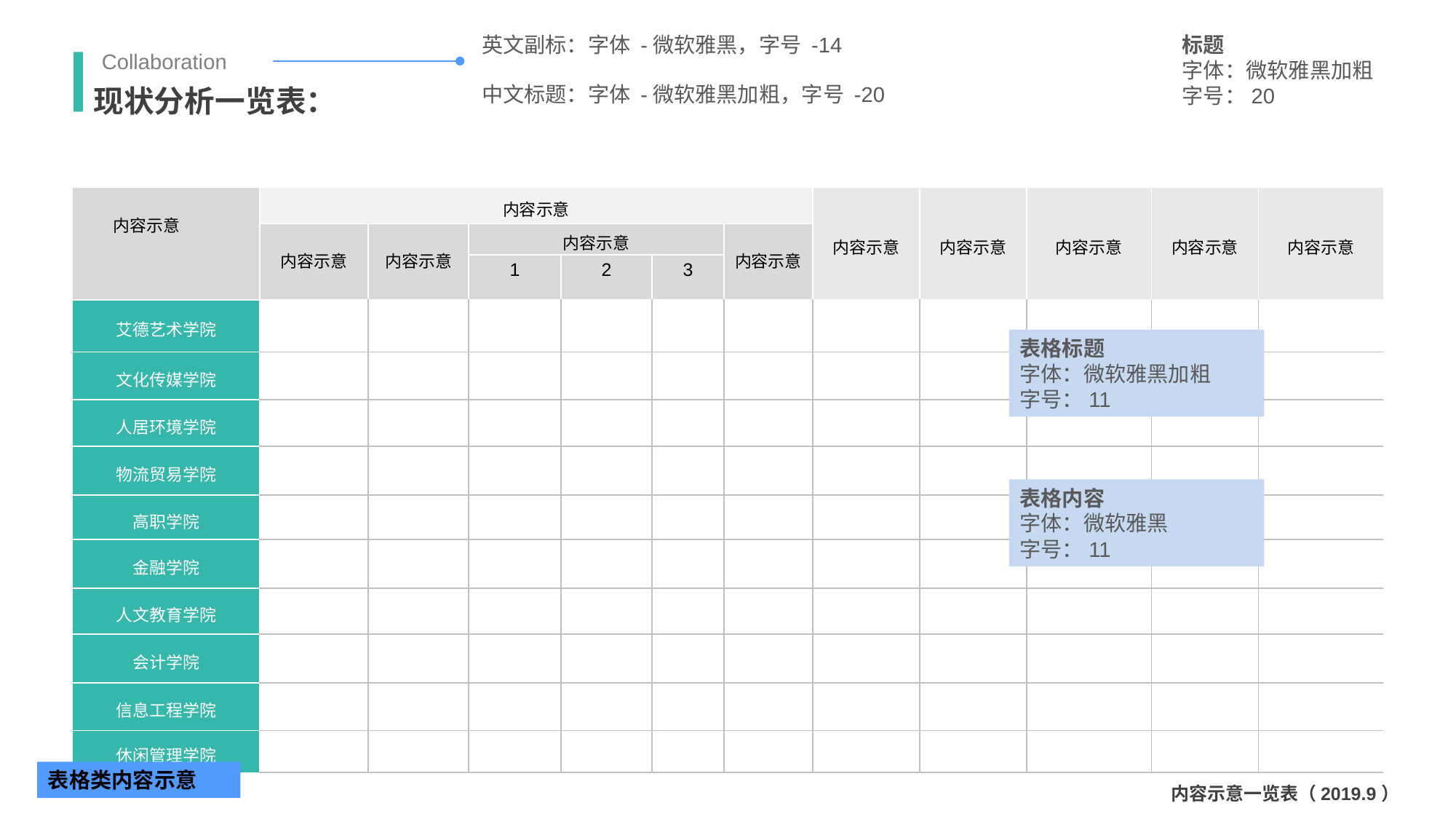

英文副标：字体 -微软雅黑，字号 -14
标题
字体：微软雅黑加粗
字号：20
Collaboration

现状分析一览表：
中文标题：字体 -微软雅黑加粗，字号 -20
| 内容示意 | 内容示意 |  |  |  |  |  | 内容示意 | 内容示意 | 内容示意 | 内容示意 | 内容示意 |
| --- | --- | --- | --- | --- | --- | --- | --- | --- | --- | --- | --- |
|  | 内容示意 | 内容示意 | 内容示意 |  |  | 内容示意 |  |  |  |  |  |
|  |  |  | 1 | 2 | 3 |  |  |  |  |  |  |
| 艾德艺术学院 |  |  |  |  |  |  |  |  |  |  |  |
| 文化传媒学院 |  |  |  |  |  |  |  |  |  |  |  |
| 人居环境学院 |  |  |  |  |  |  |  |  |  |  |  |
| 物流贸易学院 |  |  |  |  |  |  |  |  |  |  |  |
| 高职学院 |  |  |  |  |  |  |  |  |  |  |  |
| 金融学院 |  |  |  |  |  |  |  |  |  |  |  |
| 人文教育学院 |  |  |  |  |  |  |  |  |  |  |  |
| 会计学院 |  |  |  |  |  |  |  |  |  |  |  |
| 信息工程学院 |  |  |  |  |  |  |  |  |  |  |  |
| 休闲管理学院 |  |  |  |  |  |  |  |  |  |  |  |
表格标题
字体：微软雅黑加粗
字号：11
表格内容
字体：微软雅黑
字号：11
表格类内容示意
内容示意一览表（2019.9）